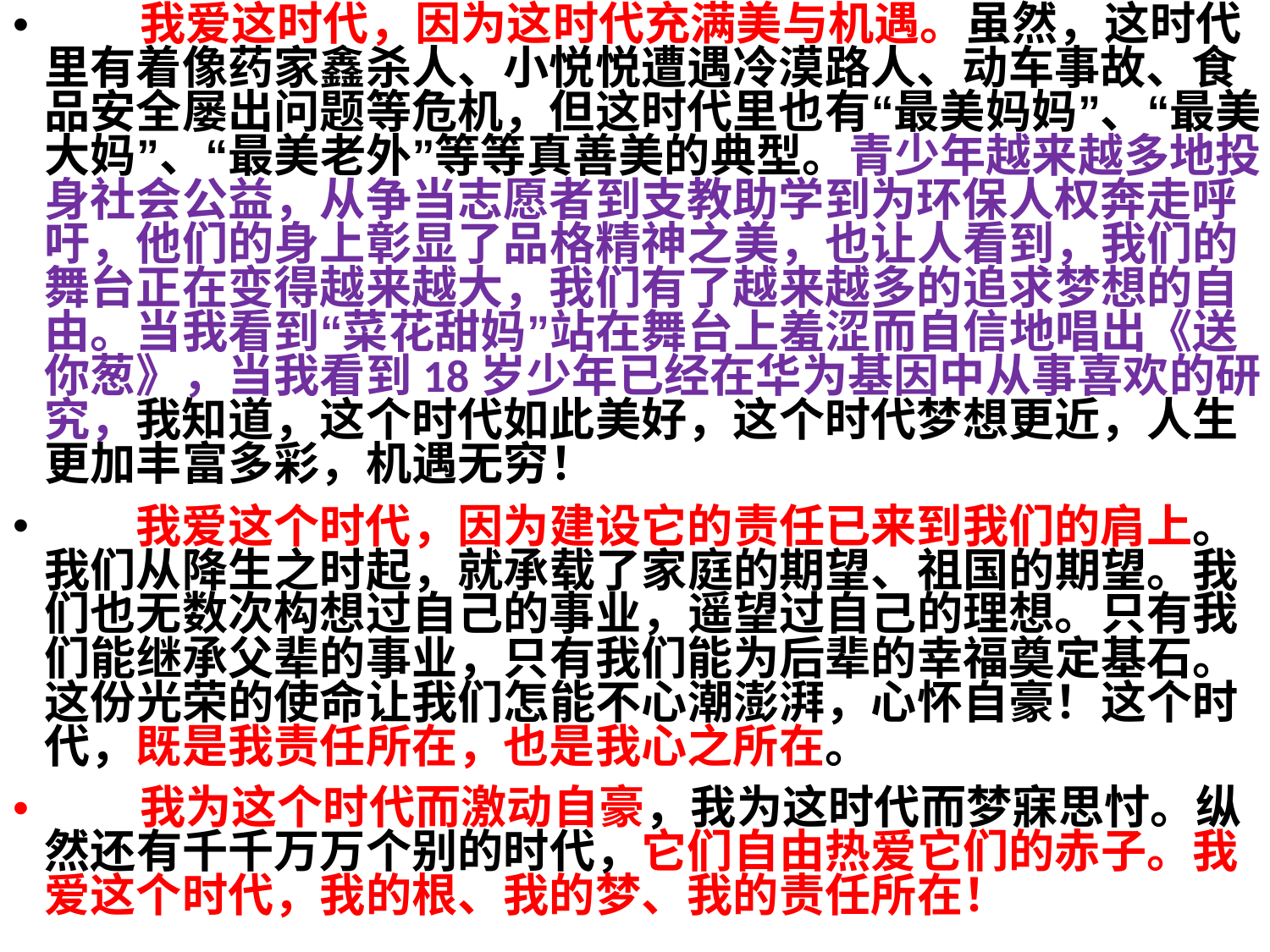

• 我爱这时代，因为这时代充满美与机遇。虽然，这时代
里有着像药家鑫杀人、小悦悦遭遇冷漠路人、动车事故、食
品安全屡出问题等危机，但这时代里也有“最美妈妈”、“最美
大妈”、“最美老外”等等真善美的典型。青少年越来越多地投
身社会公益，从争当志愿者到支教助学到为环保人权奔走呼
吁，他们的身上彰显了品格精神之美，也让人看到，我们的
舞台正在变得越来越大，我们有了越来越多的追求梦想的自
由。当我看到“菜花甜妈”站在舞台上羞涩而自信地唱出《送
你葱》，当我看到18岁少年已经在华为基因中从事喜欢的研
究，我知道，这个时代如此美好，这个时代梦想更近，人生
更加丰富多彩，机遇无穷！
•
我爱这个时代，因为建设它的责任已来到我们的肩上。
我们从降生之时起，就承载了家庭的期望、祖国的期望。我
们也无数次构想过自己的事业，遥望过自己的理想。只有我
们能继承父辈的事业，只有我们能为后辈的幸福奠定基石。
这份光荣的使命让我们怎能不心潮澎湃，心怀自豪！这个时
代，既是我责任所在，也是我心之所在。
• 我为这个时代而激动自豪，我为这时代而梦寐思忖。纵
然还有千千万万个别的时代，它们自由热爱它们的赤子。我
爱这个时代，我的根、我的梦、我的责任所在！